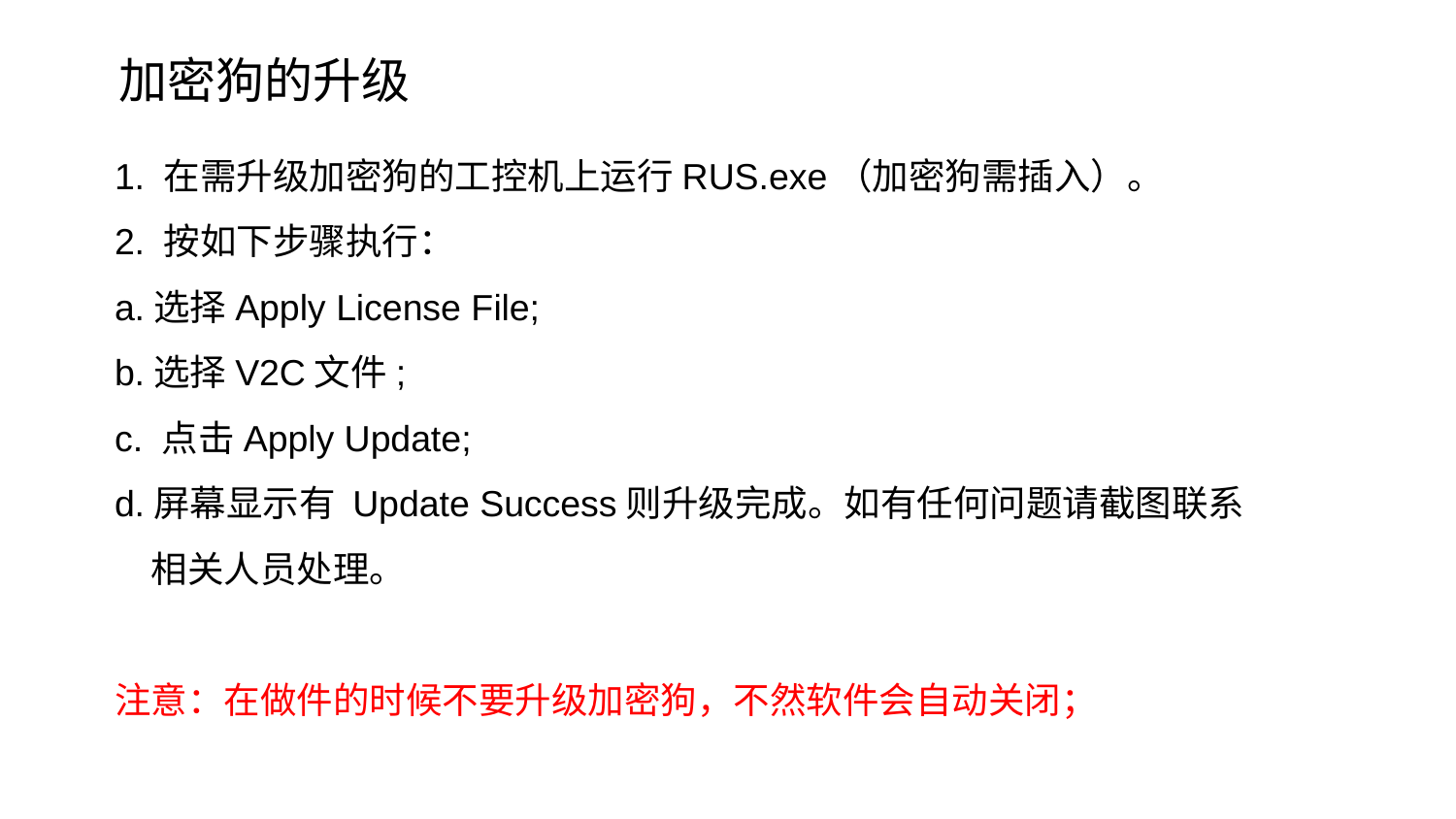

加密狗的升级
1. 在需升级加密狗的工控机上运行RUS.exe（加密狗需插入）。
2. 按如下步骤执行：
a.选择Apply License File;
b.选择V2C文件;
c. 点击Apply Update;
d.屏幕显示有 Update Success则升级完成。如有任何问题请截图联系相关人员处理。

注意：在做件的时候不要升级加密狗，不然软件会自动关闭；